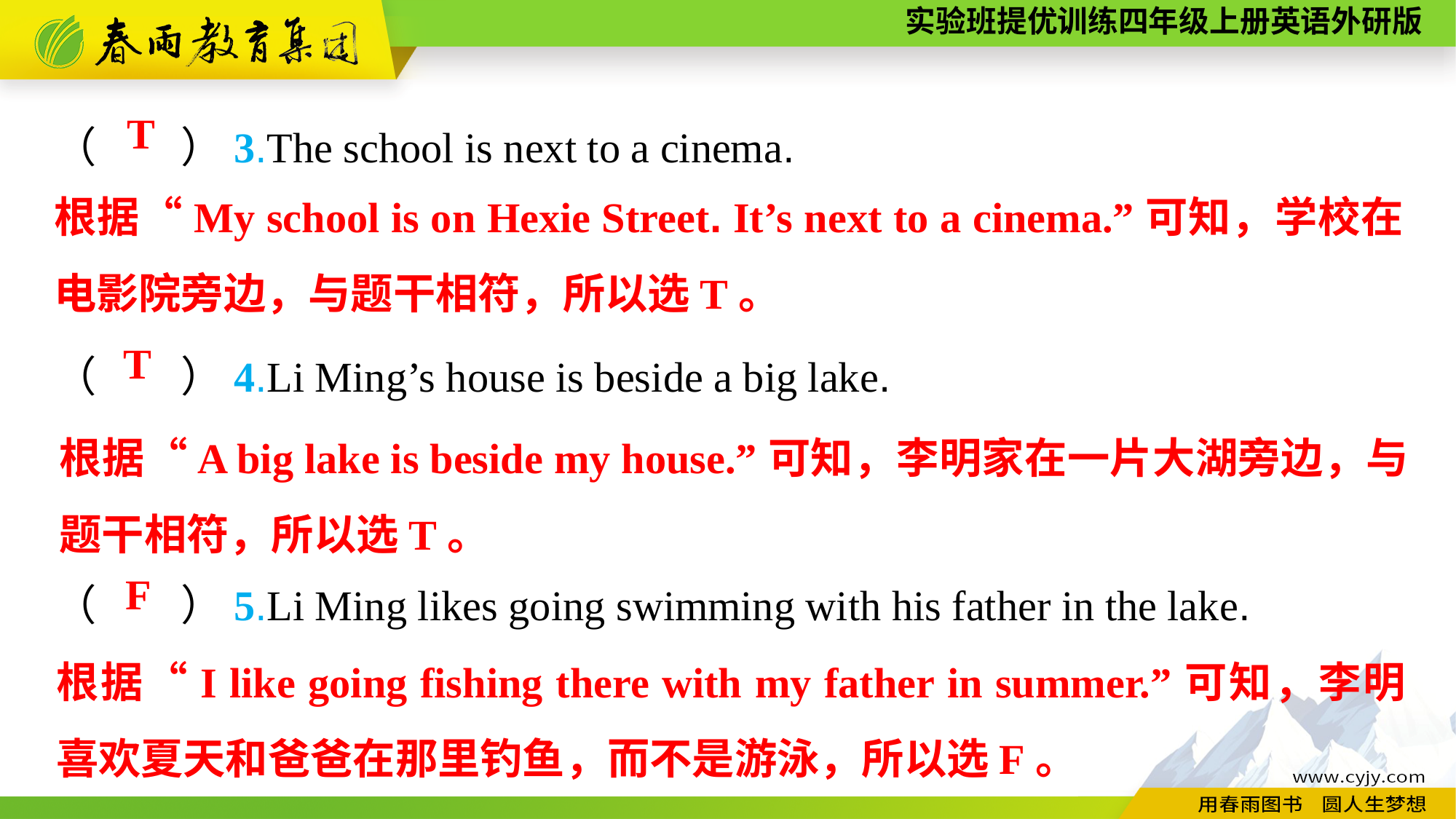

（　　）3.The school is next to a cinema.

（　　）4.Li Ming’s house is beside a big lake.

（　　）5.Li Ming likes going swimming with his father in the lake.
T
根据“My school is on Hexie Street. It’s next to a cinema.”可知，学校在电影院旁边，与题干相符，所以选T。
T
根据“A big lake is beside my house.”可知，李明家在一片大湖旁边，与题干相符，所以选T。
F
根据“I like going fishing there with my father in summer.”可知，李明喜欢夏天和爸爸在那里钓鱼，而不是游泳，所以选F。